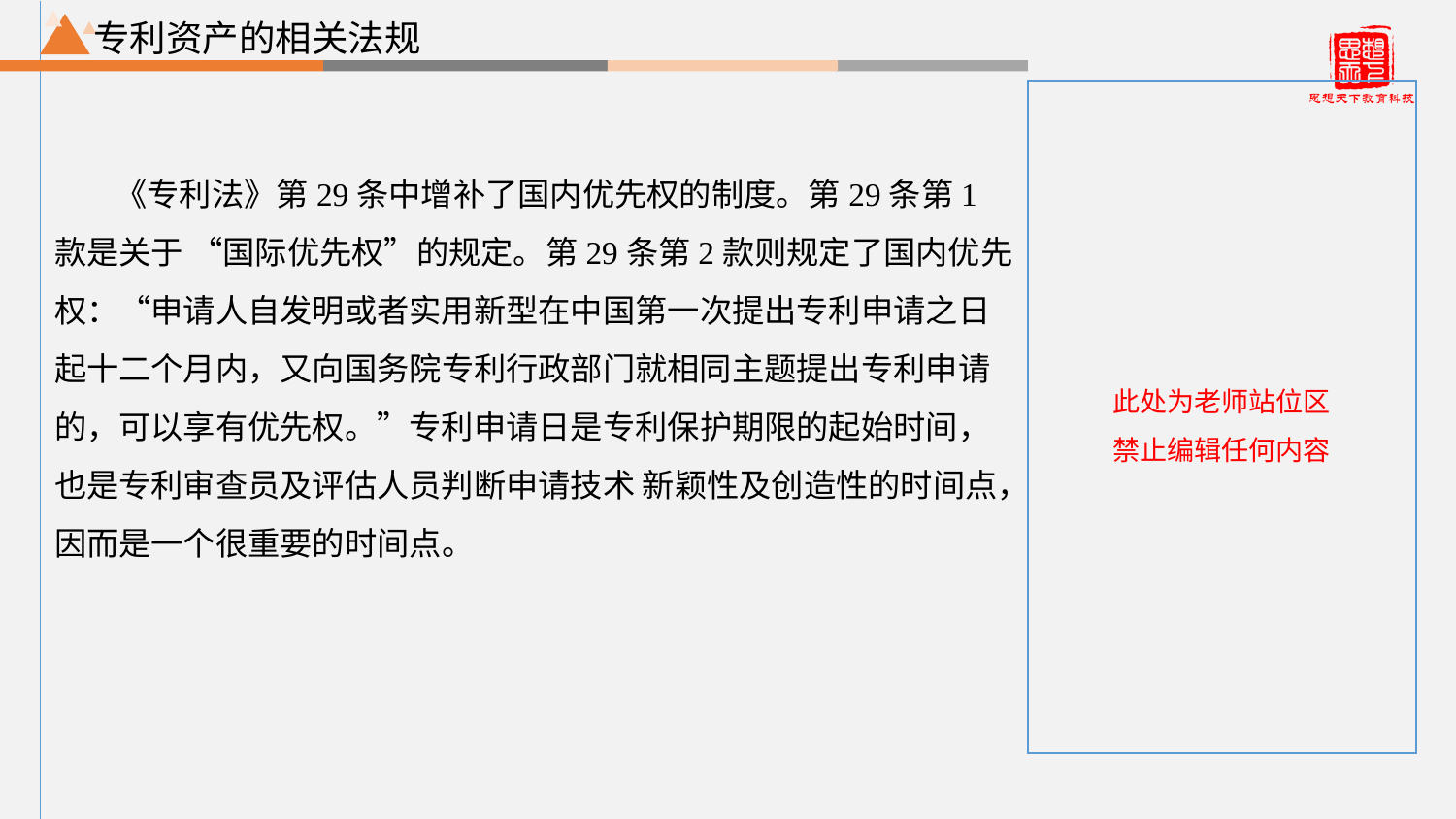

专利资产的相关法规
《专利法》第29条中增补了国内优先权的制度。第29条第1款是关于 “国际优先权”的规定。第29条第2款则规定了国内优先权：“申请人自发明或者实用新型在中国第一次提出专利申请之日起十二个月内，又向国务院专利行政部门就相同主题提出专利申请的，可以享有优先权。”专利申请日是专利保护期限的起始时间，也是专利审查员及评估人员判断申请技术 新颖性及创造性的时间点，因而是一个很重要的时间点。
22